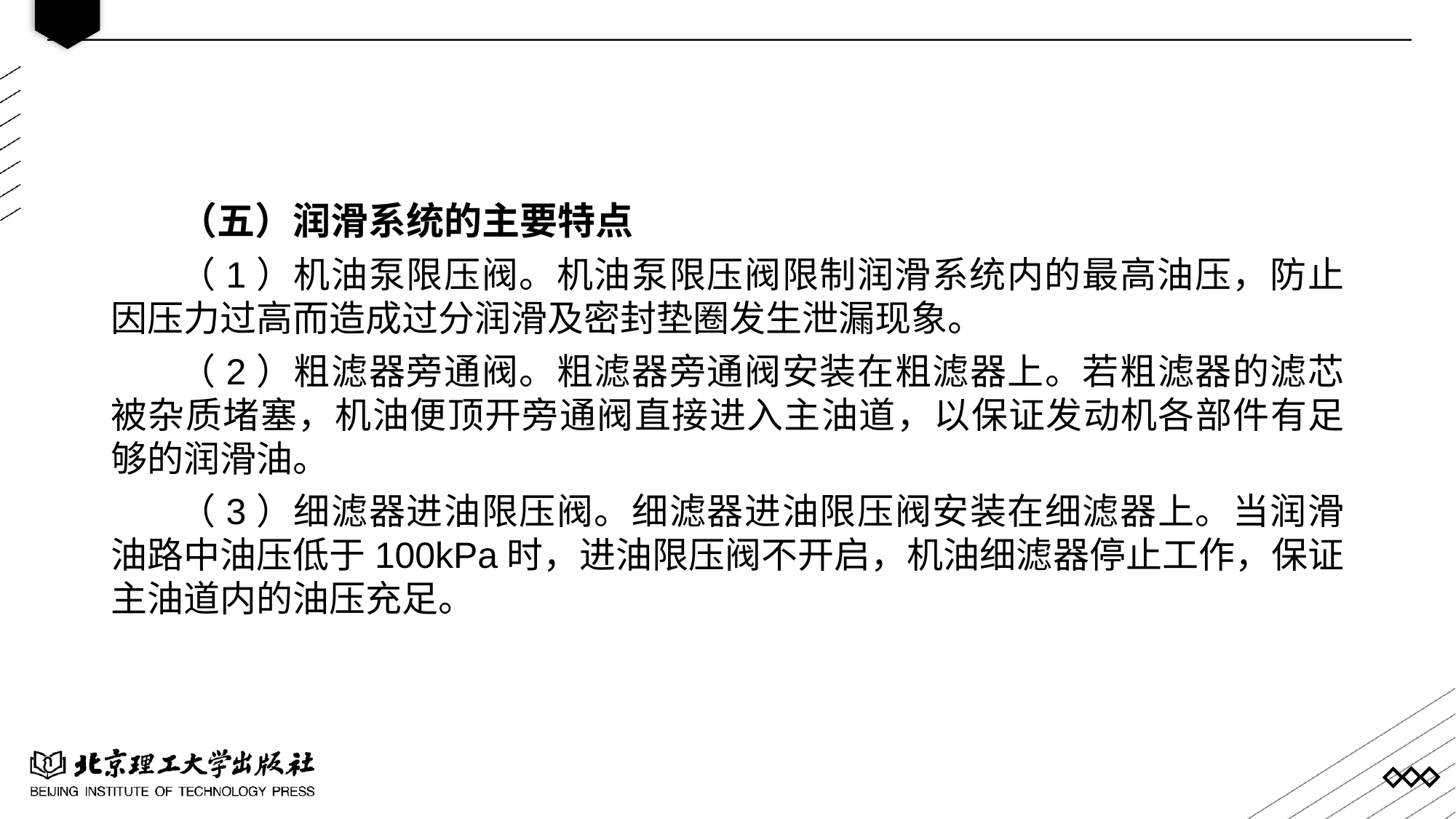

（五）润滑系统的主要特点
（1）机油泵限压阀。机油泵限压阀限制润滑系统内的最高油压，防止因压力过高而造成过分润滑及密封垫圈发生泄漏现象。
（2）粗滤器旁通阀。粗滤器旁通阀安装在粗滤器上。若粗滤器的滤芯被杂质堵塞，机油便顶开旁通阀直接进入主油道，以保证发动机各部件有足够的润滑油。
（3）细滤器进油限压阀。细滤器进油限压阀安装在细滤器上。当润滑油路中油压低于100kPa时，进油限压阀不开启，机油细滤器停止工作，保证主油道内的油压充足。